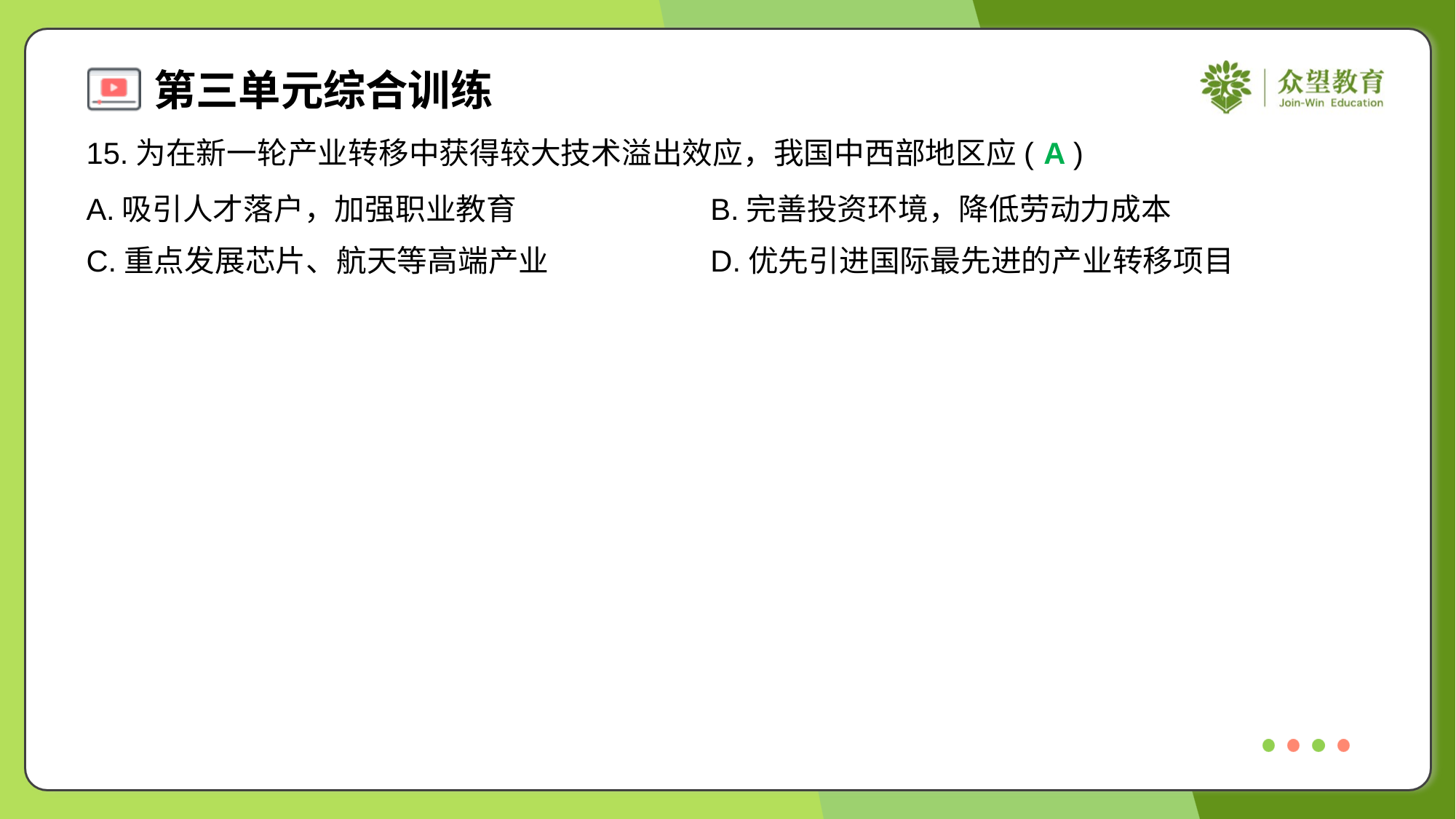

15.为在新一轮产业转移中获得较大技术溢出效应，我国中西部地区应(     )
A
A.吸引人才落户，加强职业教育	B.完善投资环境，降低劳动力成本
C.重点发展芯片、航天等高端产业	D.优先引进国际最先进的产业转移项目